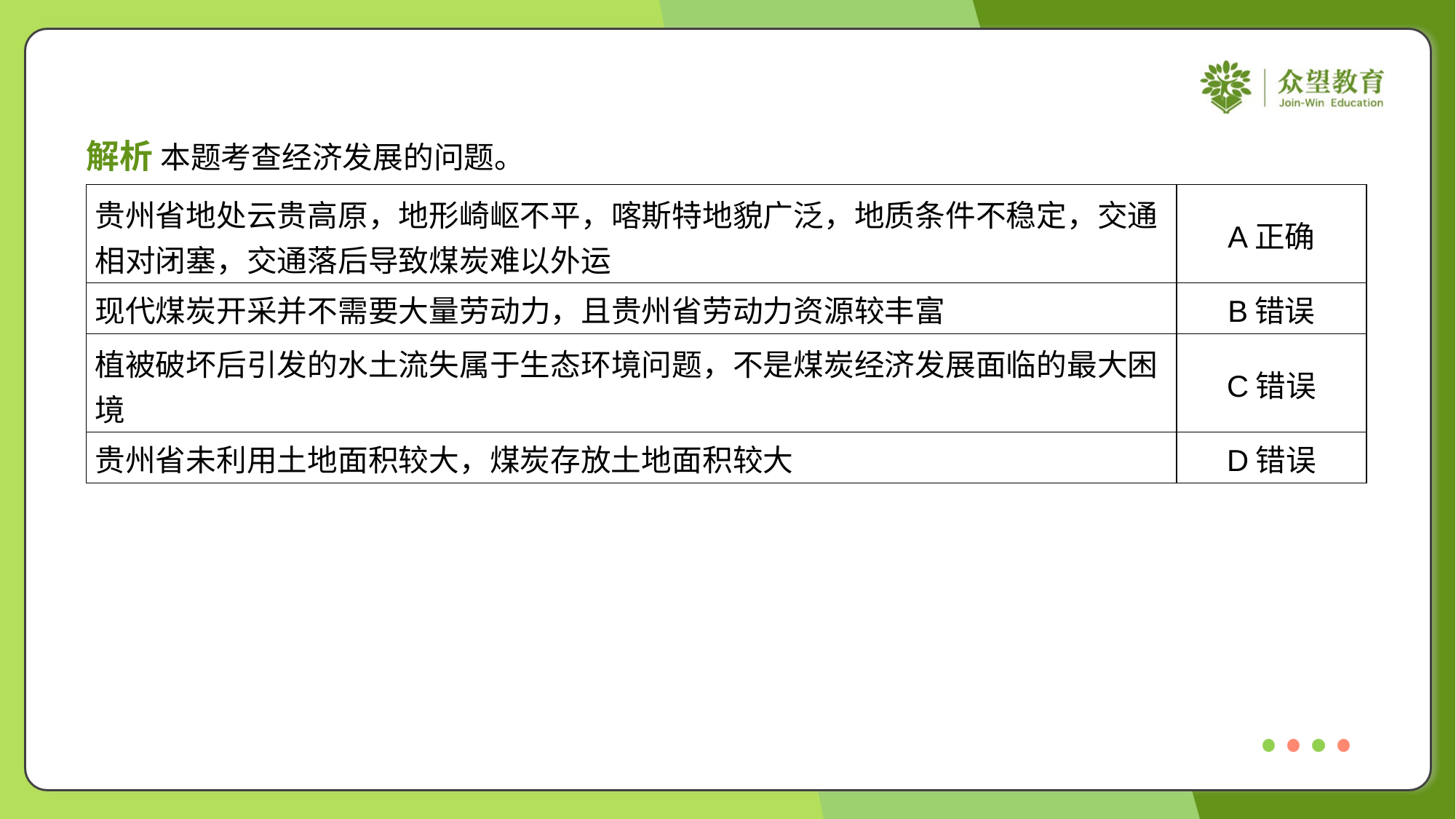

解析 本题考查经济发展的问题。
| 贵州省地处云贵高原，地形崎岖不平，喀斯特地貌广泛，地质条件不稳定，交通 相对闭塞，交通落后导致煤炭难以外运 | A正确 |
| --- | --- |
| 现代煤炭开采并不需要大量劳动力，且贵州省劳动力资源较丰富 | B错误 |
| 植被破坏后引发的水土流失属于生态环境问题，不是煤炭经济发展面临的最大困 境 | C错误 |
| 贵州省未利用土地面积较大，煤炭存放土地面积较大 | D错误 |